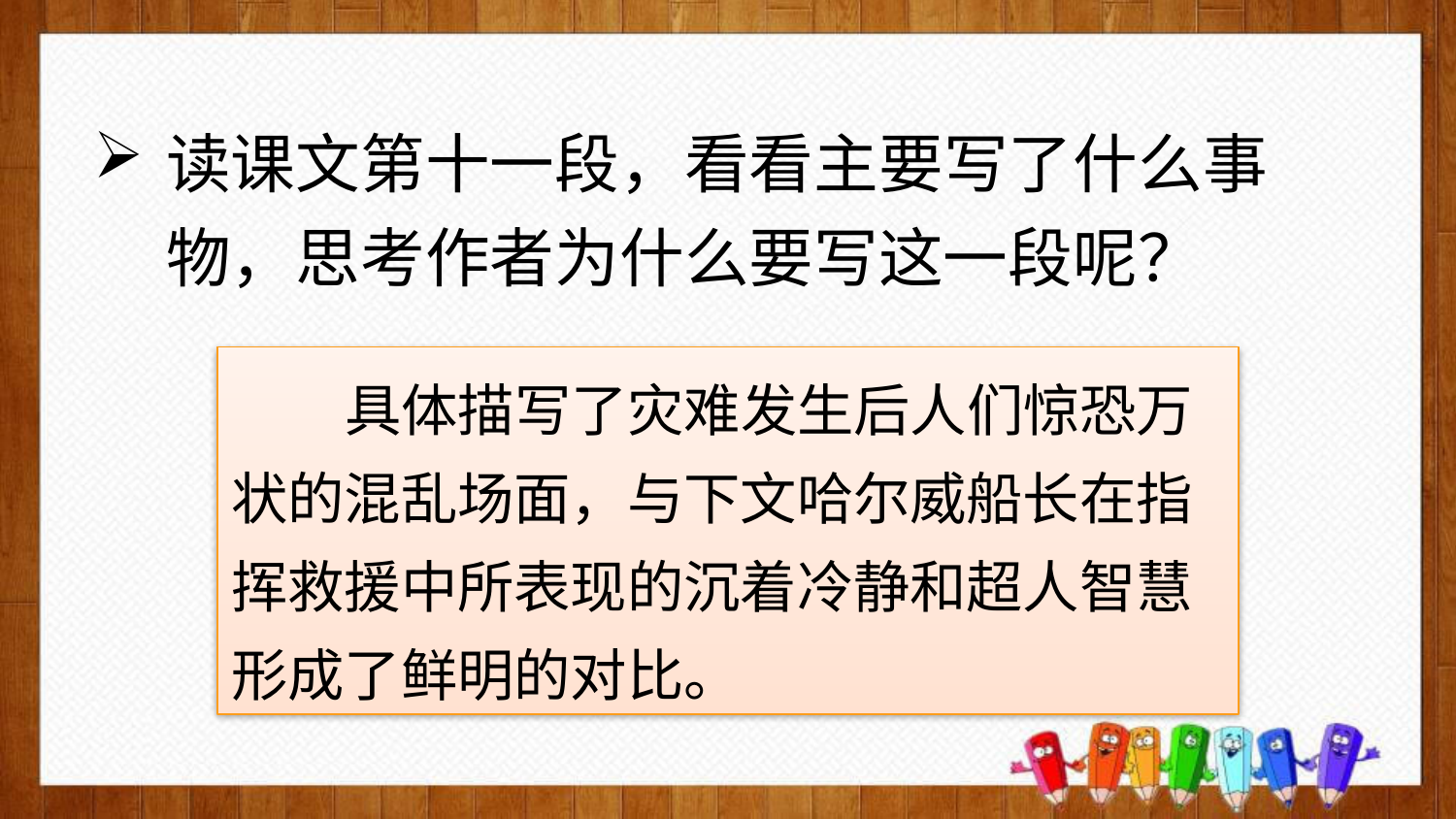

读课文第十一段，看看主要写了什么事物，思考作者为什么要写这一段呢？
具体描写了灾难发生后人们惊恐万状的混乱场面，与下文哈尔威船长在指挥救援中所表现的沉着冷静和超人智慧形成了鲜明的对比。